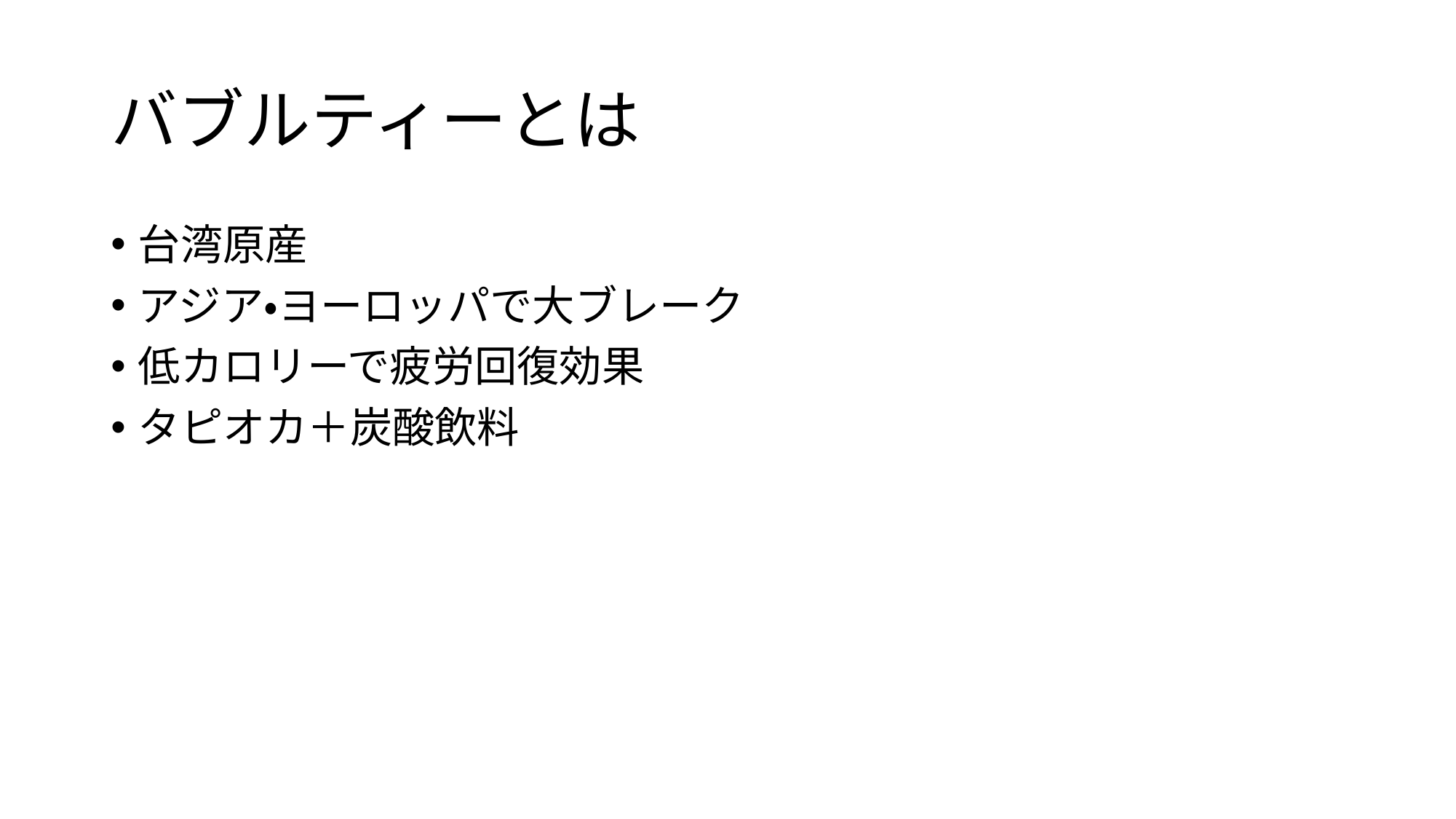

# バブルティーとは
台湾原産
アジア・ヨーロッパで大ブレーク
低カロリーで疲労回復効果
タピオカ＋炭酸飲料